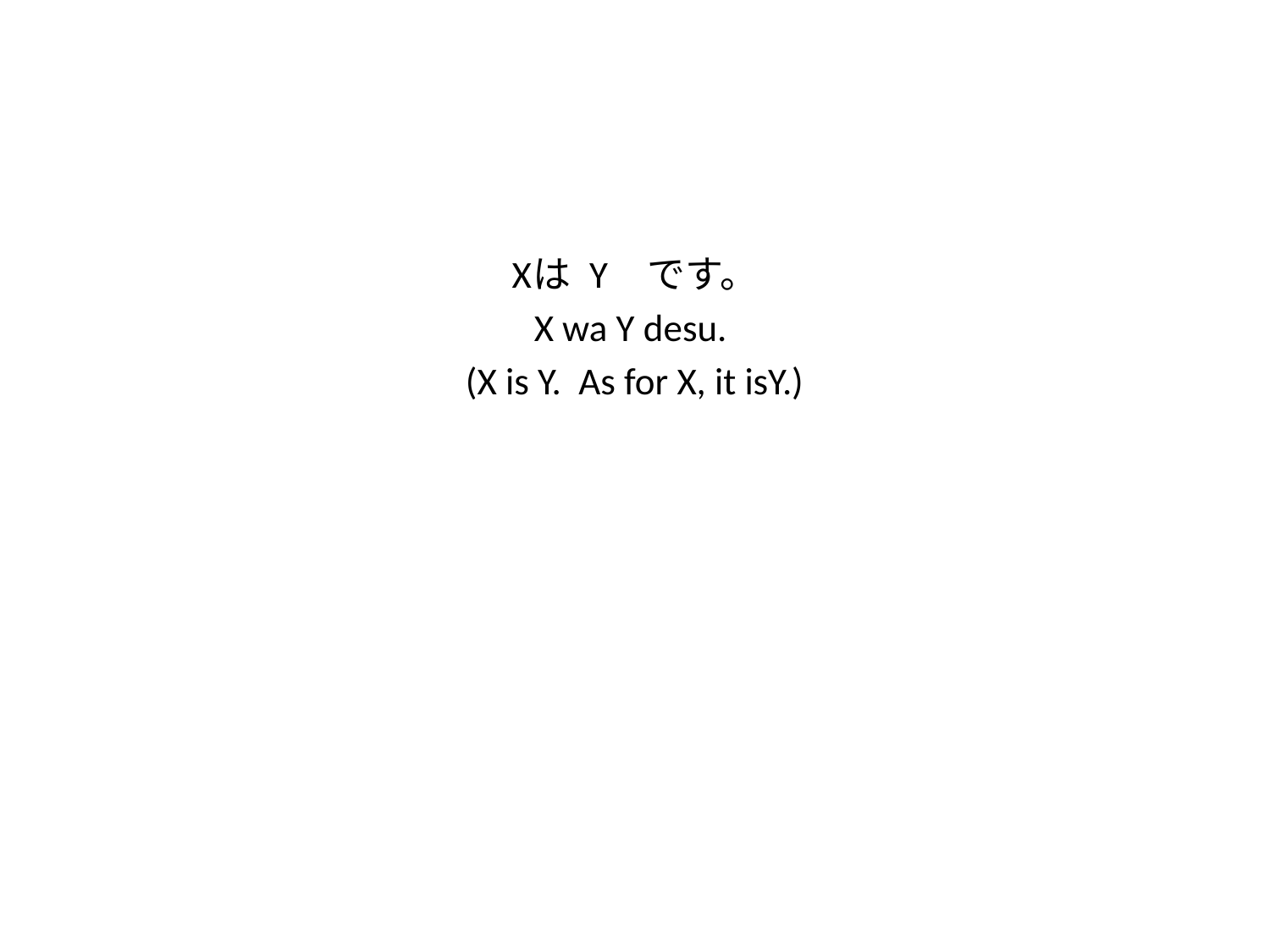

#

Xは  Y　です。
X wa Y desu.
(X is Y.  As for X, it isY.)